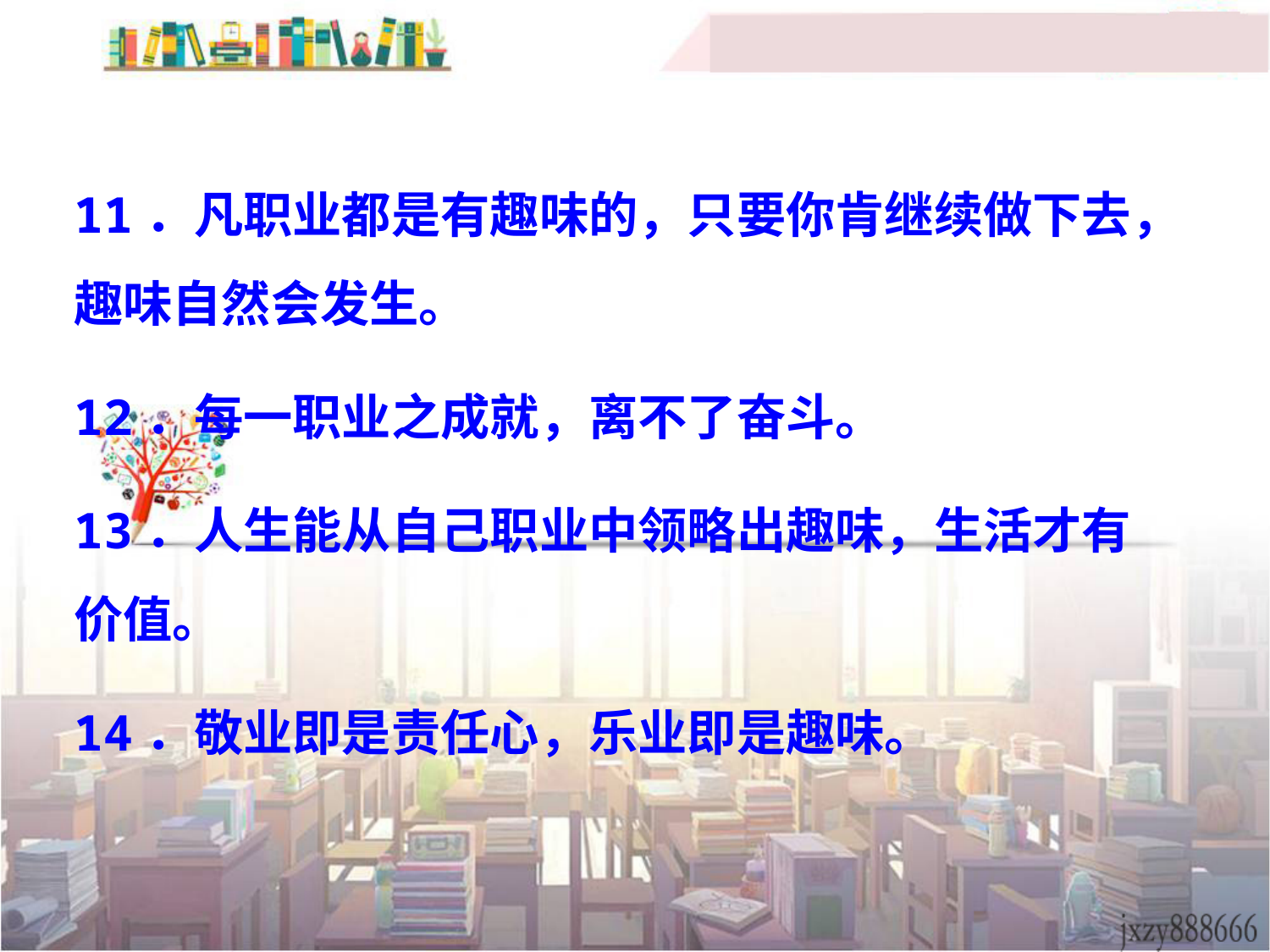

11．凡职业都是有趣味的，只要你肯继续做下去，趣味自然会发生。
12．每一职业之成就，离不了奋斗。
13．人生能从自己职业中领略出趣味，生活才有价值。
14．敬业即是责任心，乐业即是趣味。